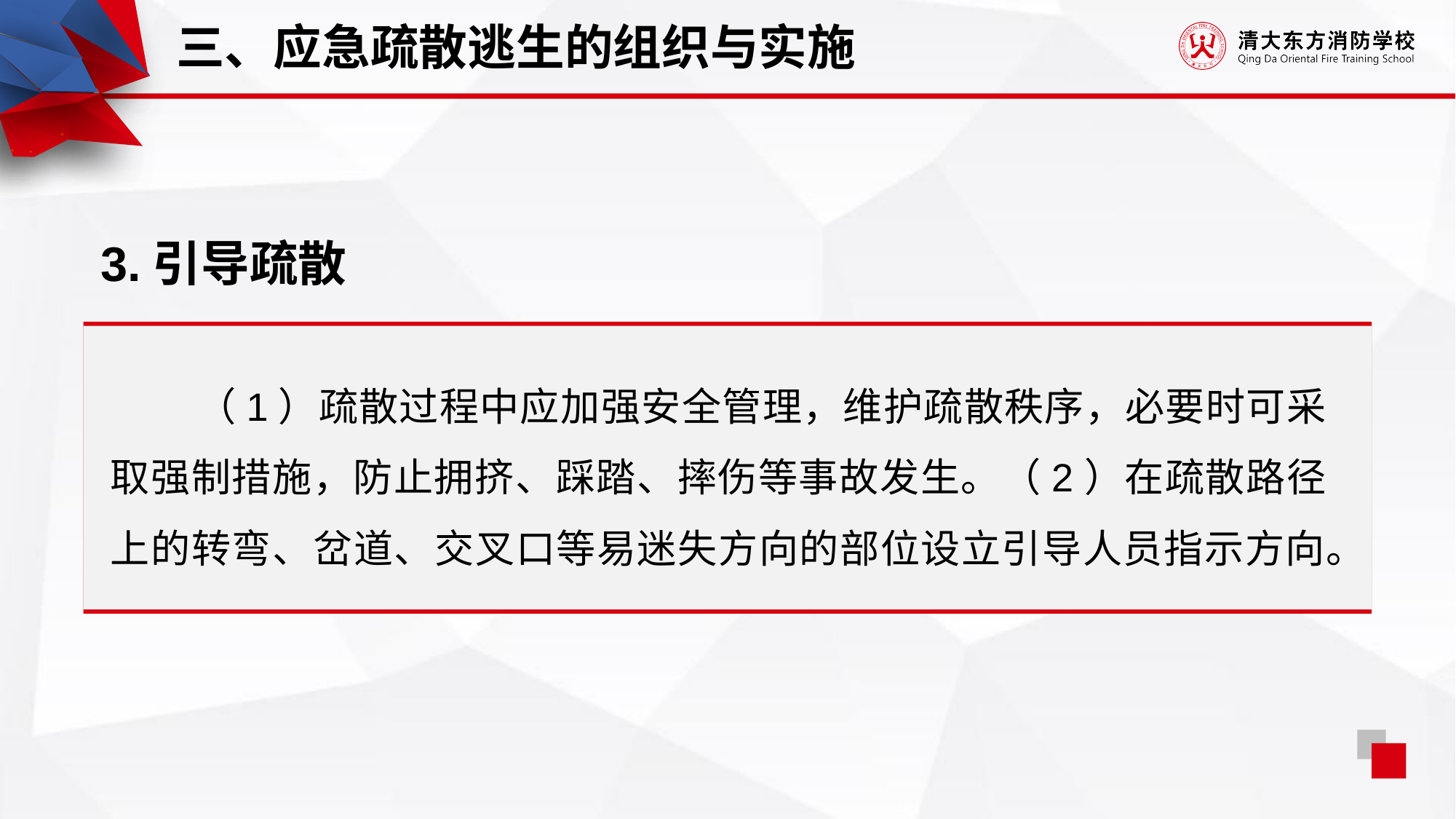

三、应急疏散逃生的组织与实施

3.引导疏散

（1）疏散过程中应加强安全管理，维护疏散秩序，必要时可采取强制措施，防止拥挤、踩踏、摔伤等事故发生。（2）在疏散路径上的转弯、岔道、交叉口等易迷失方向的部位设立引导人员指示方向。